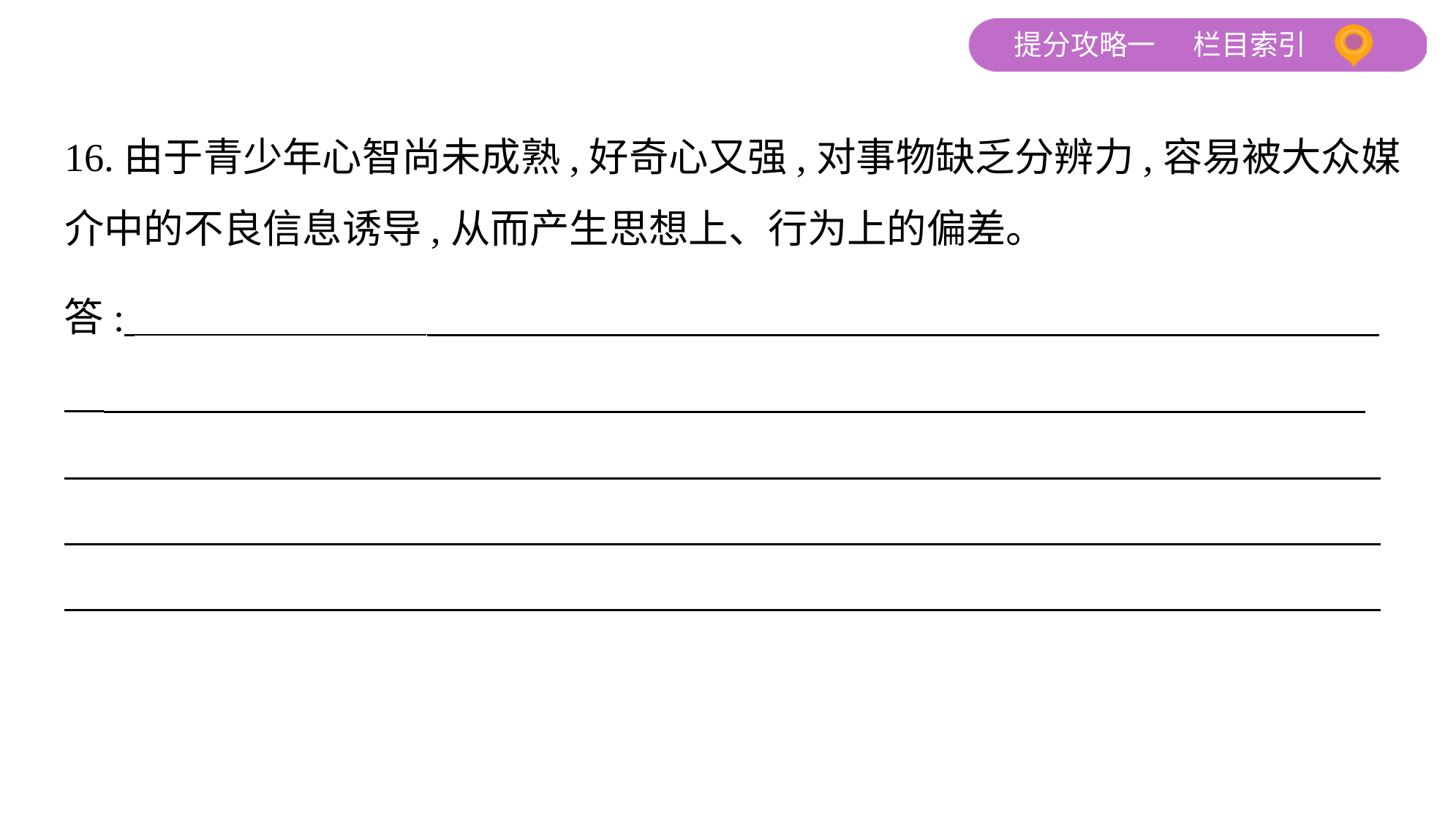

16.由于青少年心智尚未成熟,好奇心又强,对事物缺乏分辨力,容易被大众媒
介中的不良信息诱导,从而产生思想上、行为上的偏差。
答: